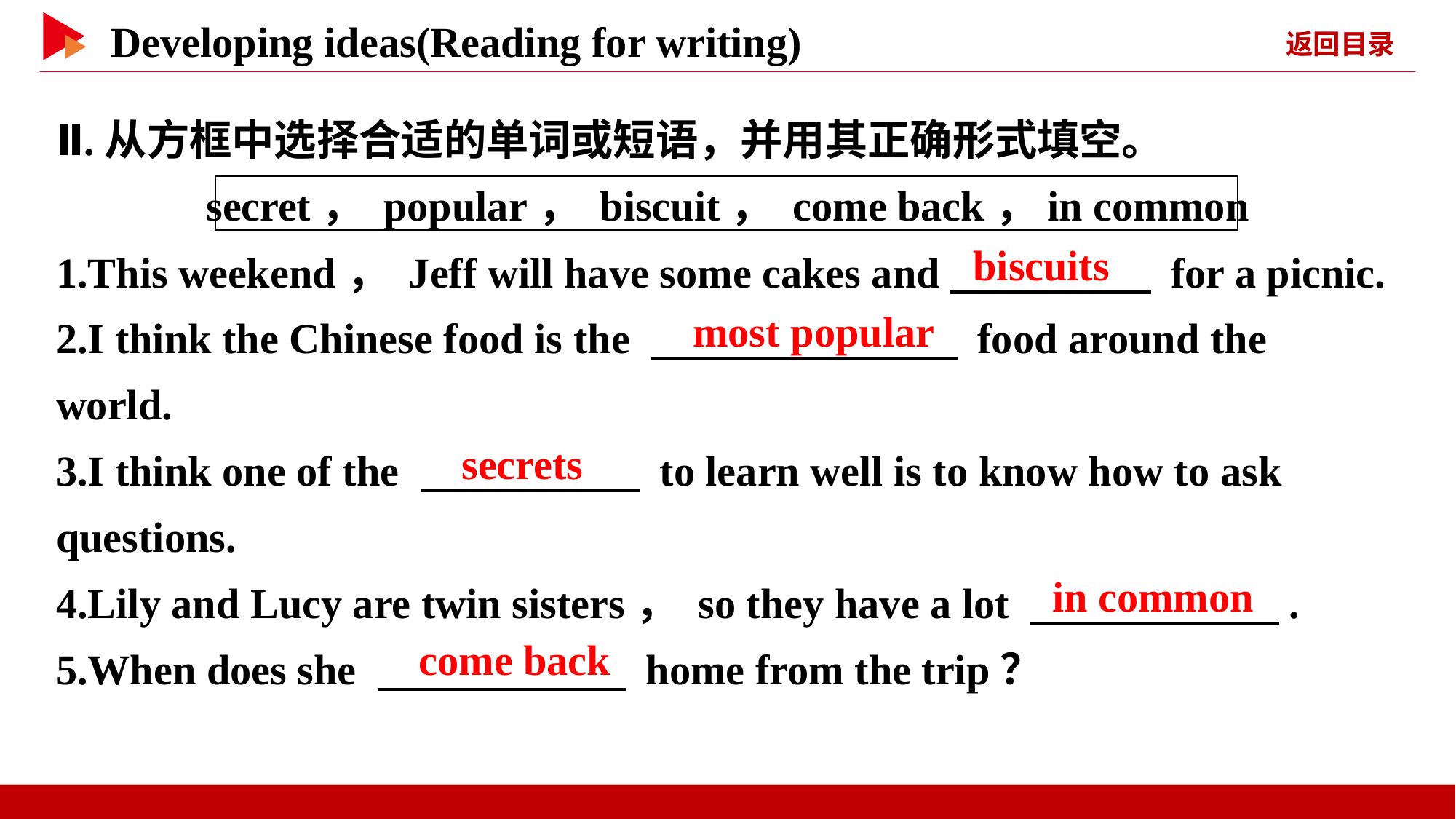

Ⅱ.从方框中选择合适的单词或短语，并用其正确形式填空。
secret， popular， biscuit， come back，in common
1.This weekend， Jeff will have some cakes and　            　 for a picnic.
2.I think the Chinese food is the 　                       　 food around the world.
3.I think one of the 　              　 to learn well is to know how to ask questions.
4.Lily and Lucy are twin sisters， so they have a lot 　                 　.
5.When does she 　                 　 home from the trip？

　biscuits
　most popular
　secrets
　in common
　come back